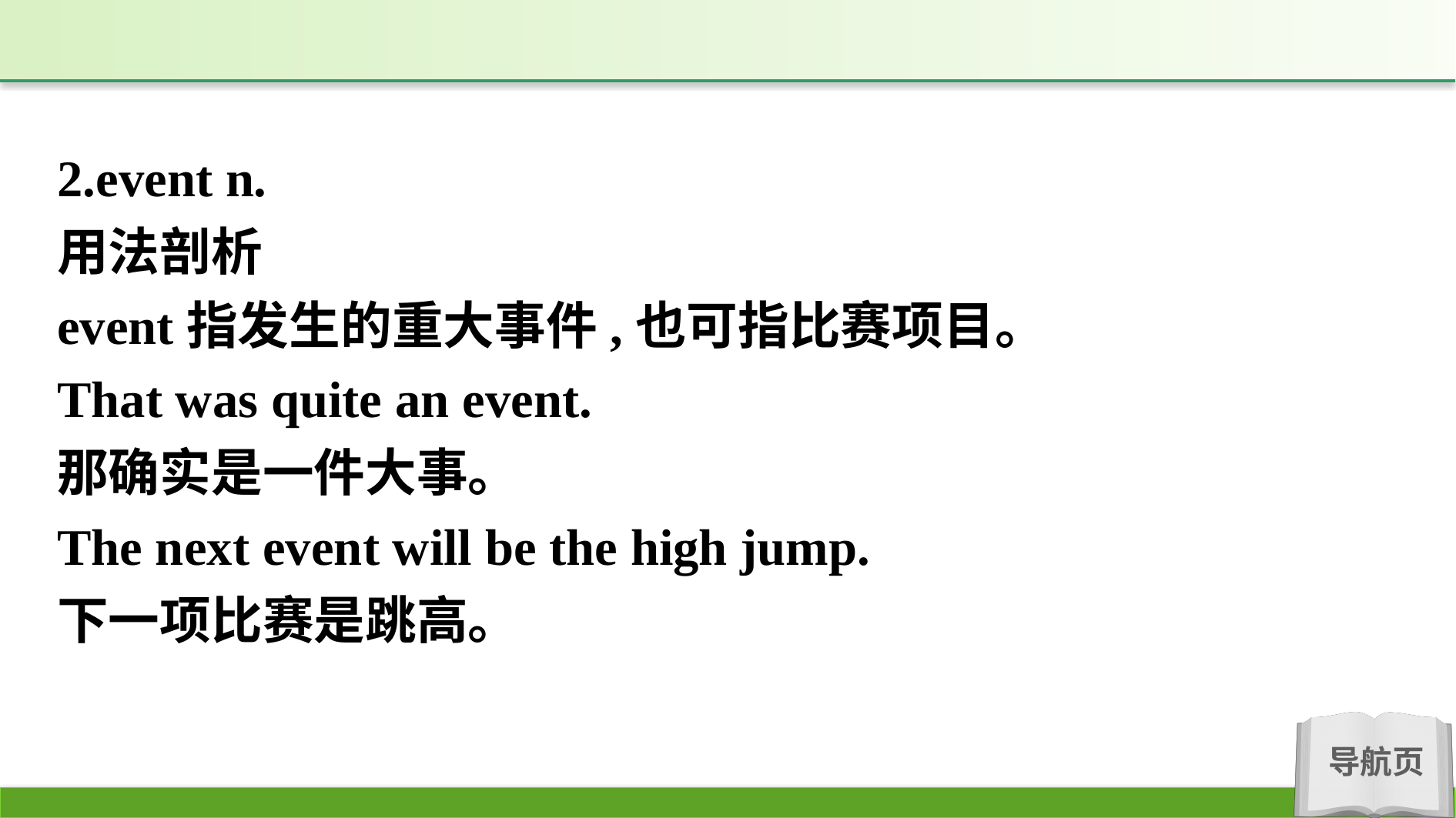

2.event n.
用法剖析
event指发生的重大事件,也可指比赛项目。
That was quite an event.
那确实是一件大事。
The next event will be the high jump.
下一项比赛是跳高。